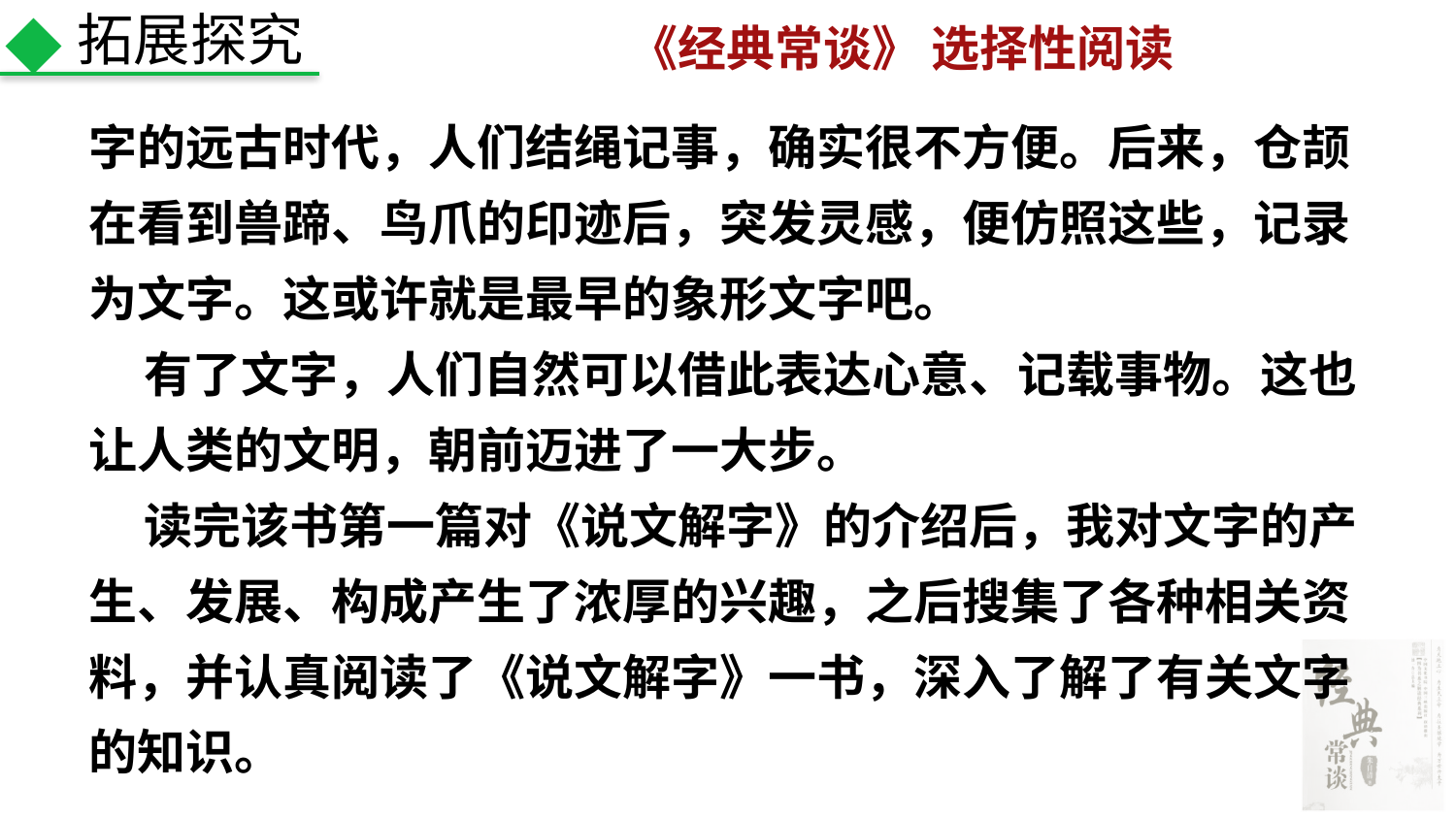

拓展探究

字的远古时代，人们结绳记事，确实很不方便。后来，仓颉在看到兽蹄、鸟爪的印迹后，突发灵感，便仿照这些，记录为文字。这或许就是最早的象形文字吧。
    有了文字，人们自然可以借此表达心意、记载事物。这也让人类的文明，朝前迈进了一大步。
    读完该书第一篇对《说文解字》的介绍后，我对文字的产生、发展、构成产生了浓厚的兴趣，之后搜集了各种相关资料，并认真阅读了《说文解字》一书，深入了解了有关文字的知识。